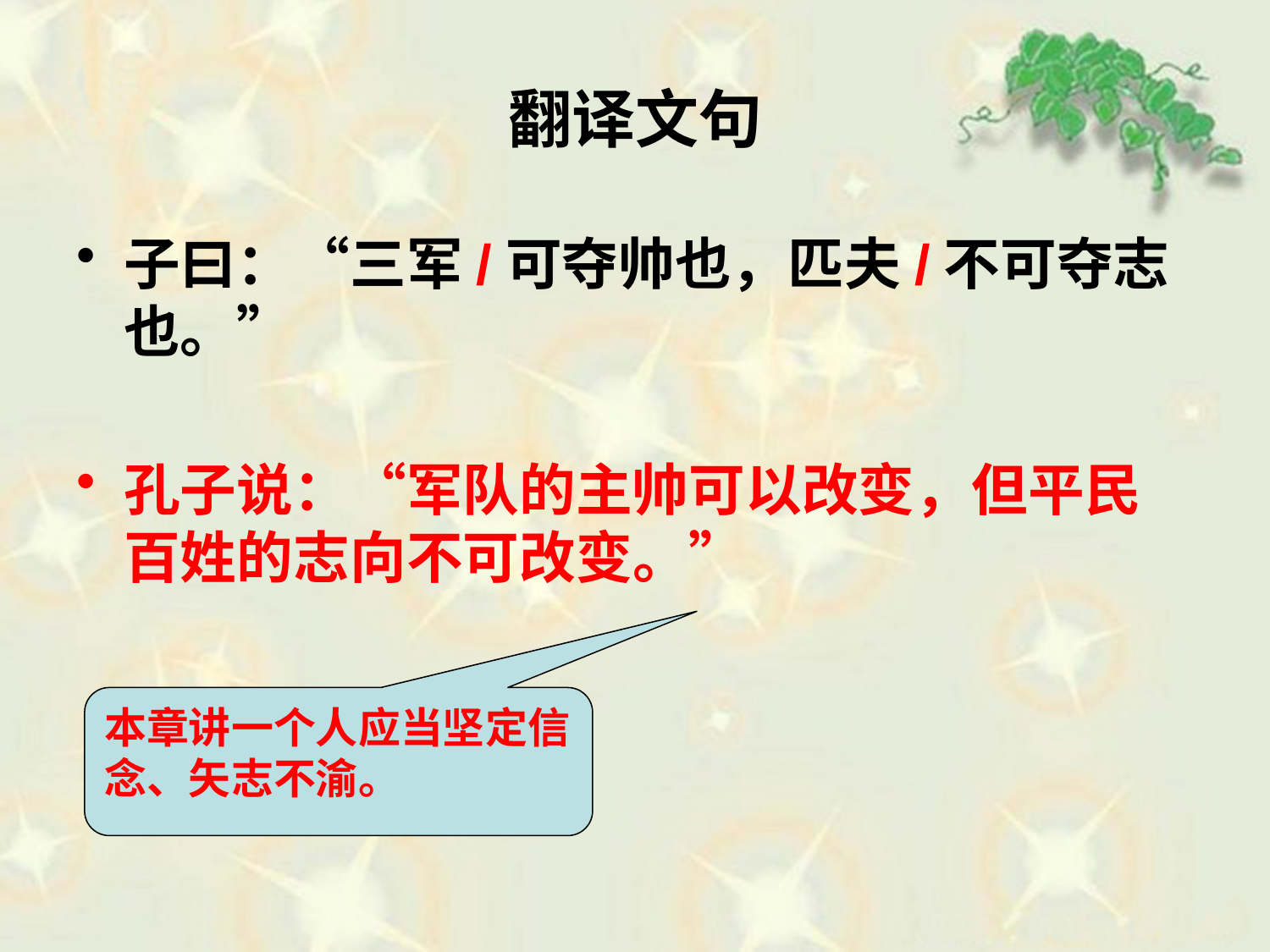

# 翻译文句
子曰：“三军/可夺帅也，匹夫/不可夺志也。”

孔子说：“军队的主帅可以改变，但平民百姓的志向不可改变。”

本章讲一个人应当坚定信念、矢志不渝。